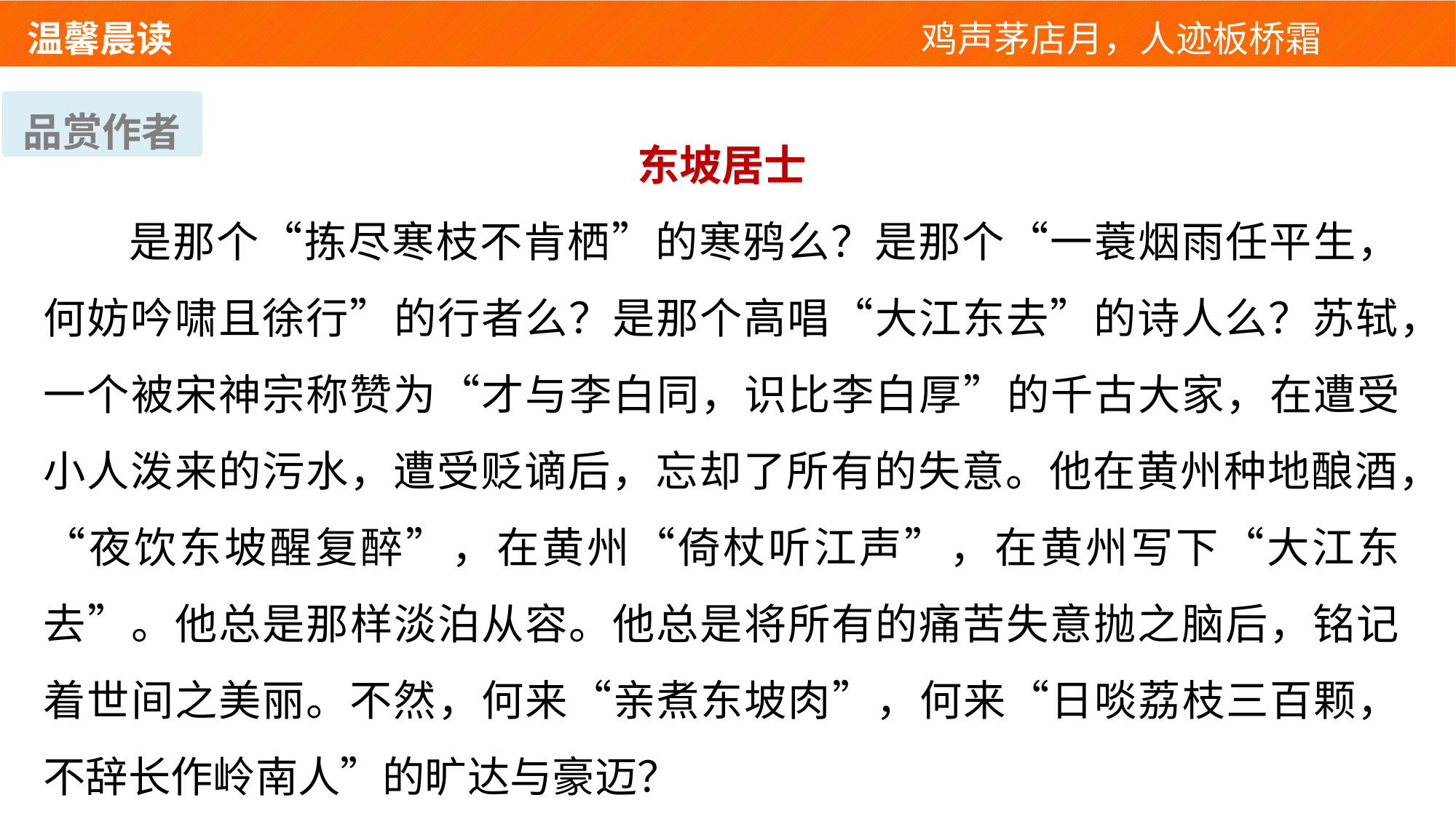

温馨晨读                                     　 　　　　　　　　　　　鸡声茅店月，人迹板桥霜
品赏作者
东坡居士
是那个“拣尽寒枝不肯栖”的寒鸦么？是那个“一蓑烟雨任平生，何妨吟啸且徐行”的行者么？是那个高唱“大江东去”的诗人么？苏轼，一个被宋神宗称赞为“才与李白同，识比李白厚”的千古大家，在遭受小人泼来的污水，遭受贬谪后，忘却了所有的失意。他在黄州种地酿酒，“夜饮东坡醒复醉”，在黄州“倚杖听江声”，在黄州写下“大江东去”。他总是那样淡泊从容。他总是将所有的痛苦失意抛之脑后，铭记着世间之美丽。不然，何来“亲煮东坡肉”，何来“日啖荔枝三百颗，不辞长作岭南人”的旷达与豪迈？